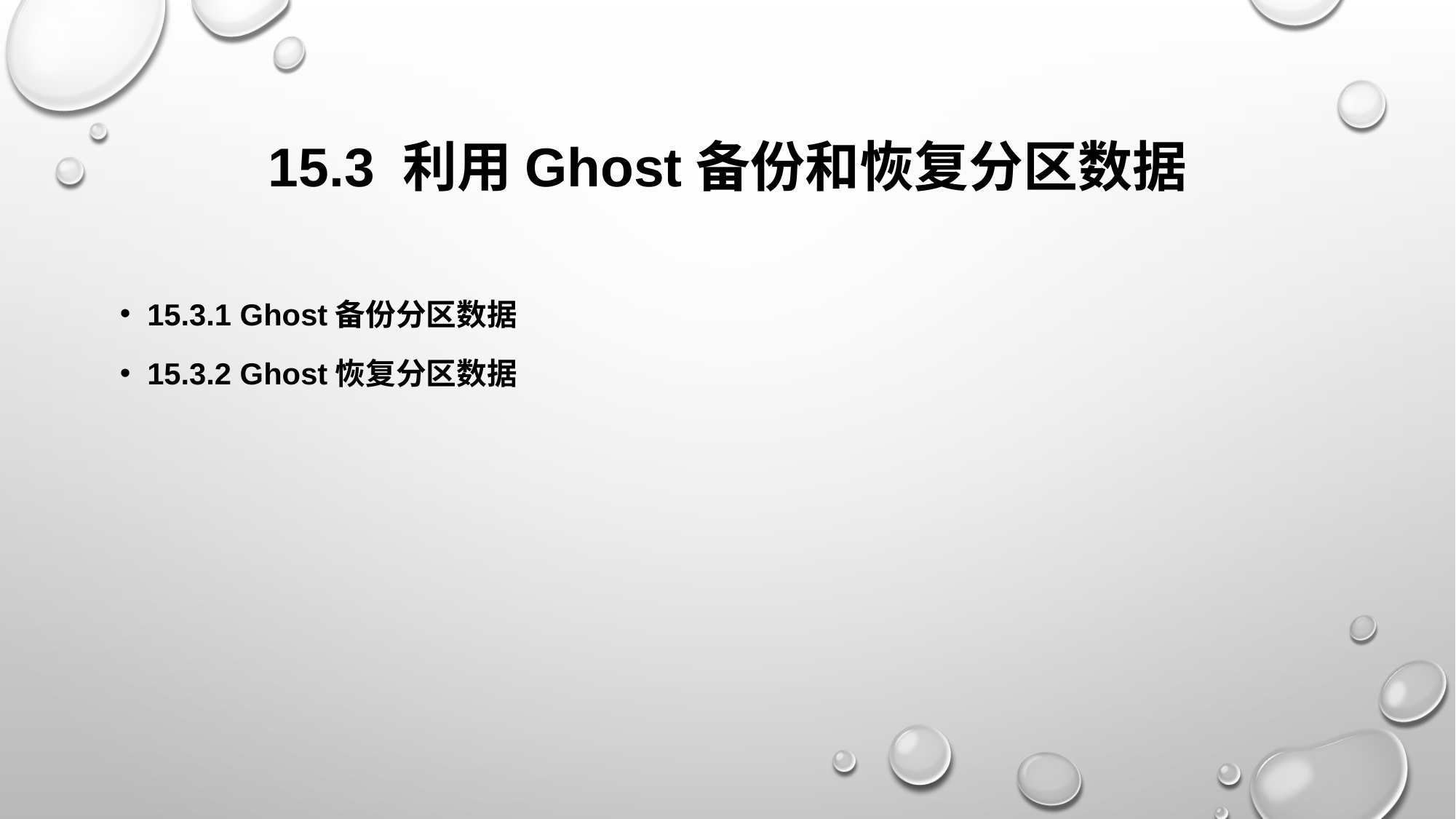

# 15.3 利用Ghost备份和恢复分区数据
15.3.1 Ghost备份分区数据
15.3.2 Ghost恢复分区数据